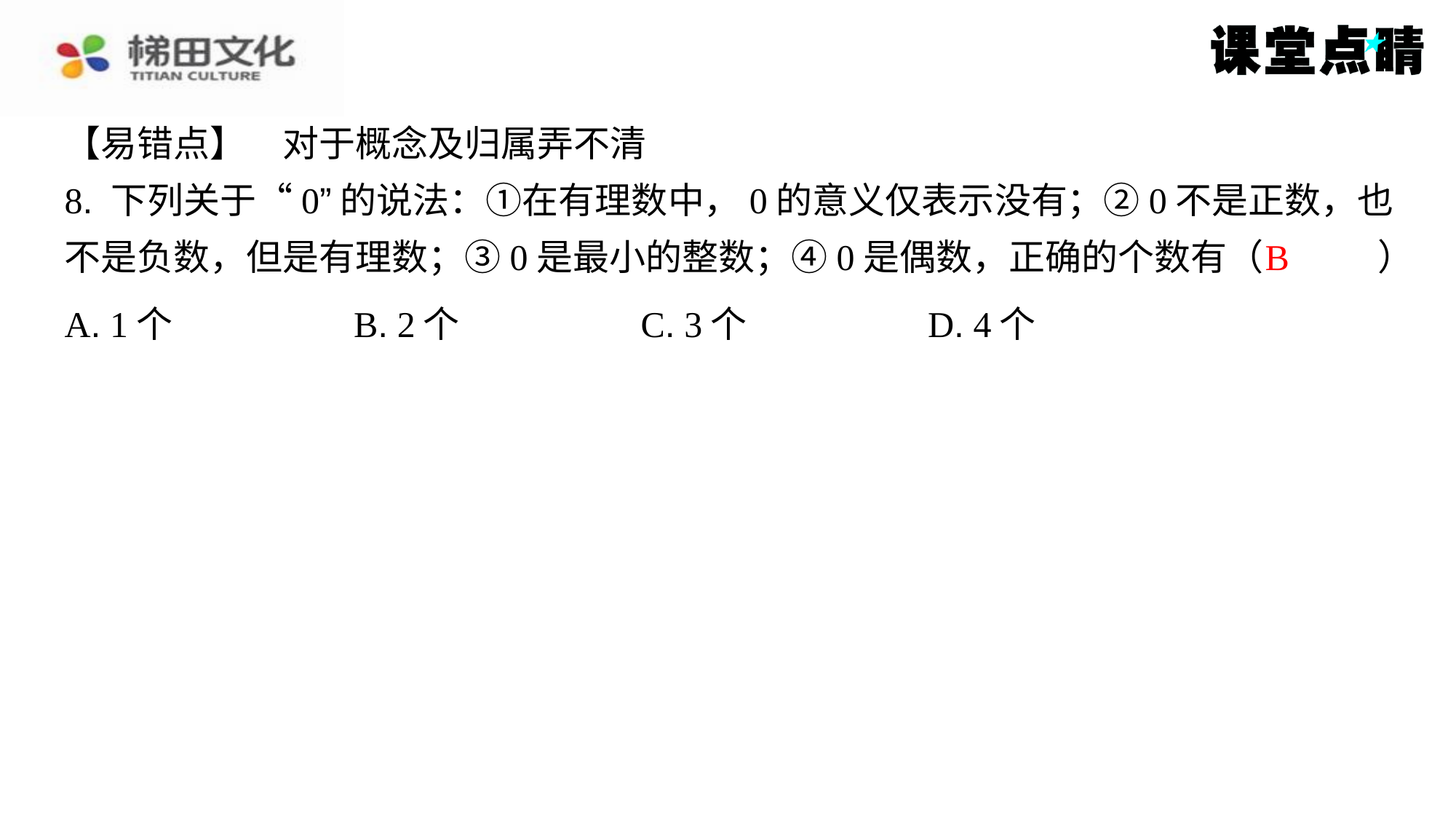

【易错点】　对于概念及归属弄不清
8. 下列关于“0”的说法：①在有理数中，0的意义仅表示没有；②0不是正数，也
不是负数，但是有理数；③0是最小的整数；④0是偶数，正确的个数有（　B　）
B
| A. 1个 | B. 2个 | C. 3个 | D. 4个 |
| --- | --- | --- | --- |